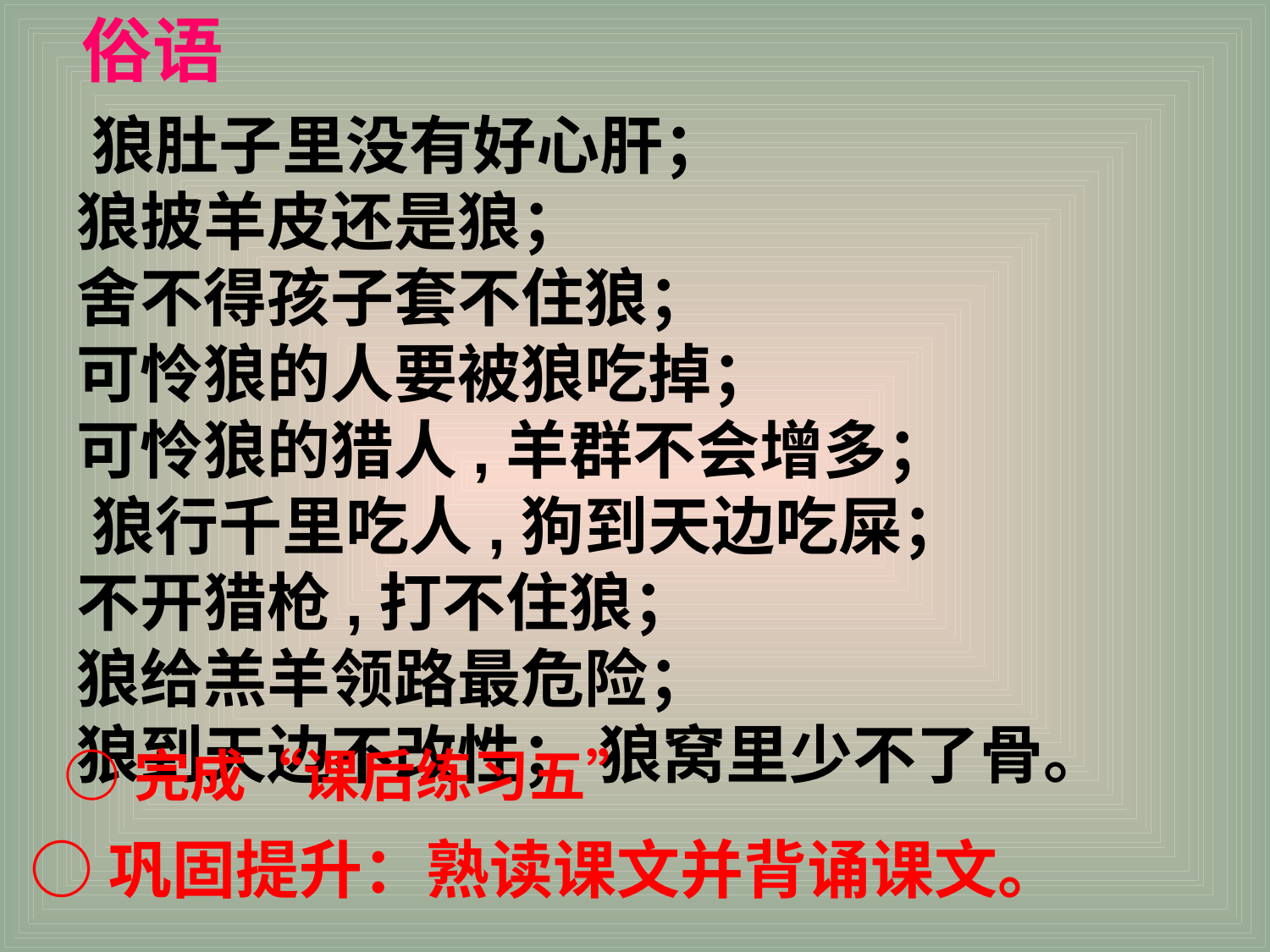

俗语
 狼肚子里没有好心肝；
 狼披羊皮还是狼；
 舍不得孩子套不住狼；
 可怜狼的人要被狼吃掉；
 可怜狼的猎人,羊群不会增多；
 狼行千里吃人,狗到天边吃屎；
 不开猎枪,打不住狼；
 狼给羔羊领路最危险；
 狼到天边不改性； 狼窝里少不了骨。
○完成“课后练习五”
○巩固提升：熟读课文并背诵课文。